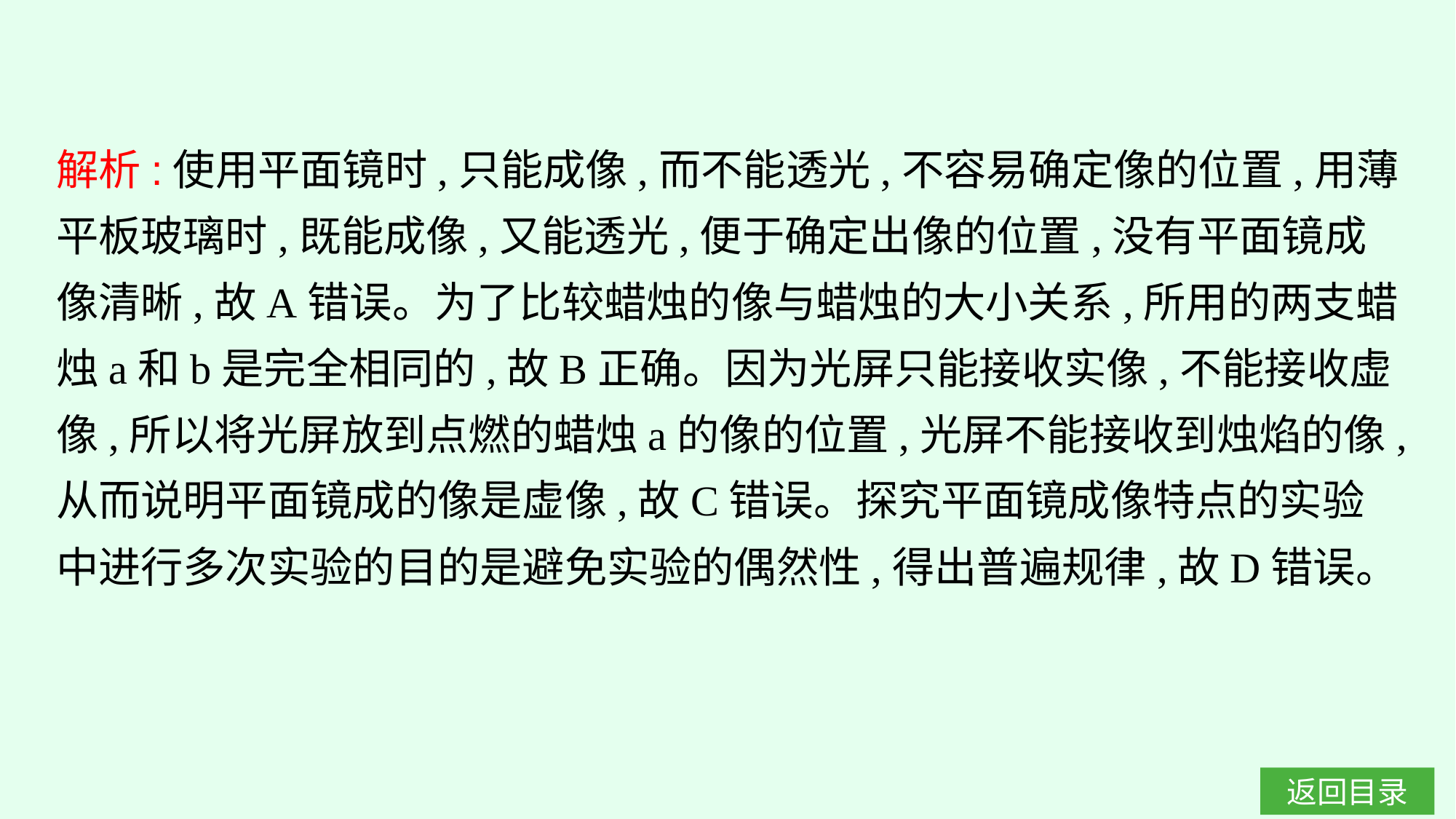

解析:使用平面镜时,只能成像,而不能透光,不容易确定像的位置,用薄平板玻璃时,既能成像,又能透光,便于确定出像的位置,没有平面镜成像清晰,故A错误。为了比较蜡烛的像与蜡烛的大小关系,所用的两支蜡烛a和b是完全相同的,故B正确。因为光屏只能接收实像,不能接收虚像,所以将光屏放到点燃的蜡烛a的像的位置,光屏不能接收到烛焰的像,从而说明平面镜成的像是虚像,故C错误。探究平面镜成像特点的实验中进行多次实验的目的是避免实验的偶然性,得出普遍规律,故D错误。